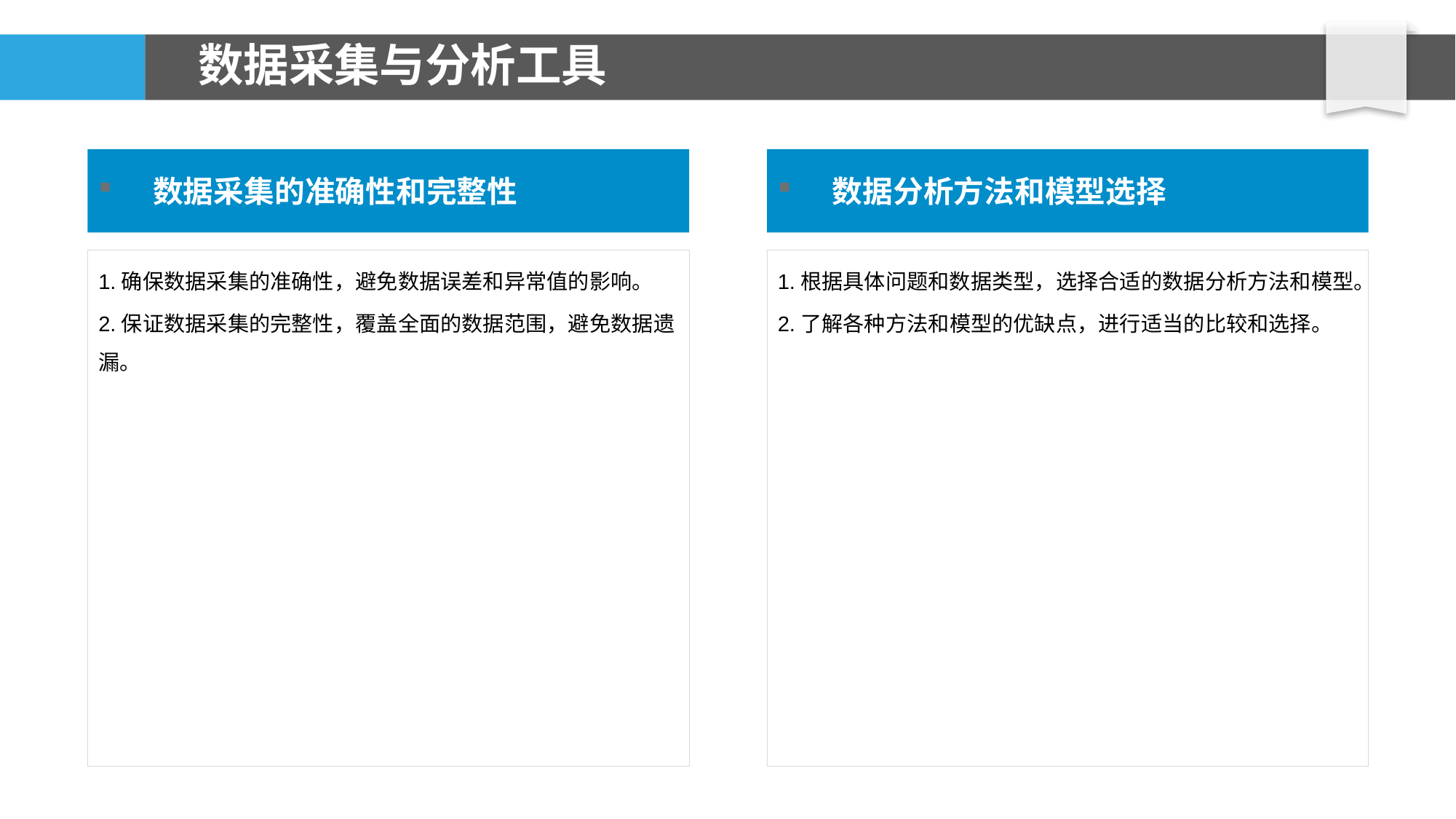

# 数据采集与分析工具
数据采集的准确性和完整性
数据分析方法和模型选择
1.确保数据采集的准确性，避免数据误差和异常值的影响。
2.保证数据采集的完整性，覆盖全面的数据范围，避免数据遗漏。

1.根据具体问题和数据类型，选择合适的数据分析方法和模型。
2.了解各种方法和模型的优缺点，进行适当的比较和选择。